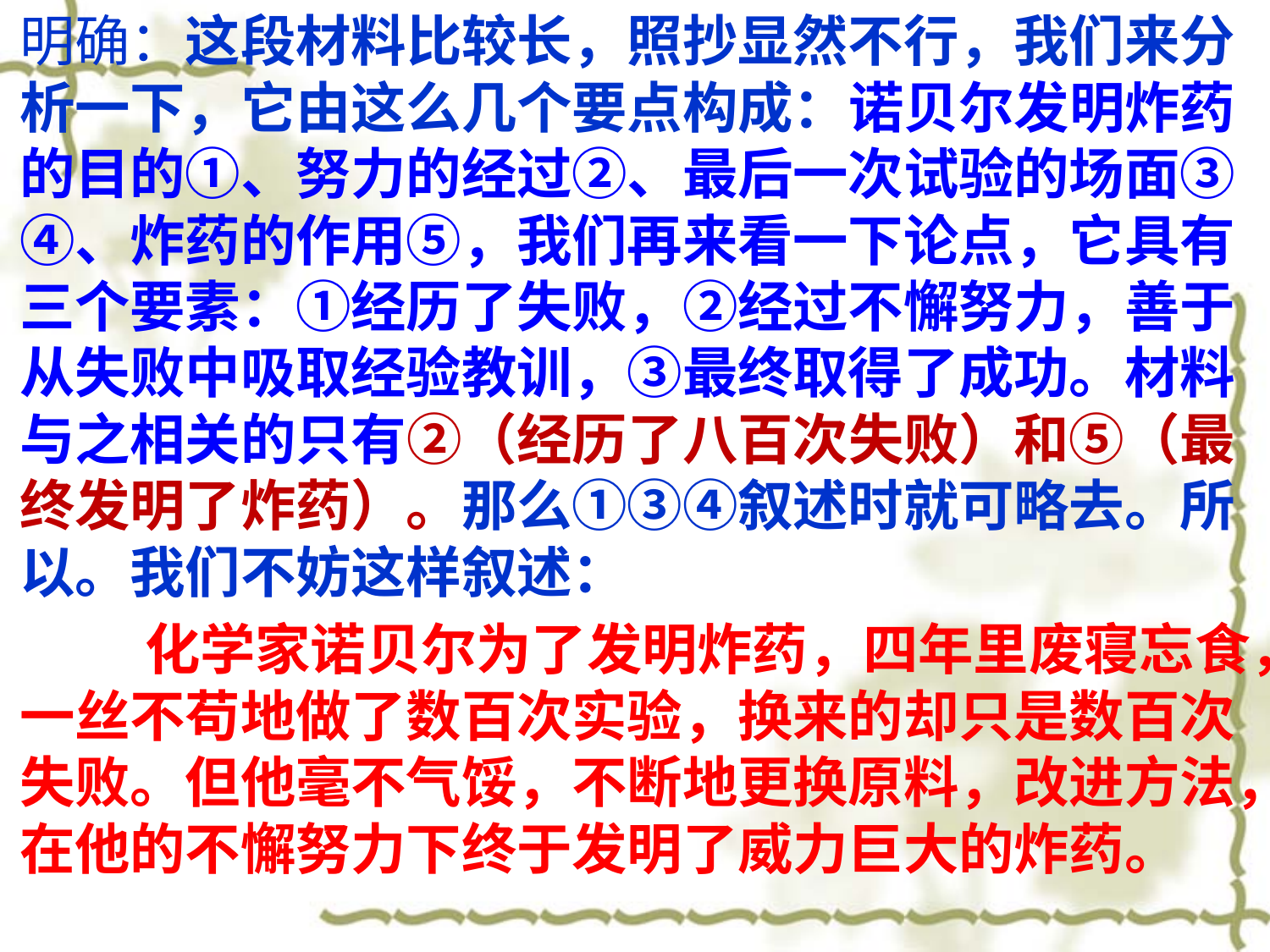

明确：这段材料比较长，照抄显然不行，我们来分析一下，它由这么几个要点构成：诺贝尔发明炸药的目的①、努力的经过②、最后一次试验的场面③④、炸药的作用⑤，我们再来看一下论点，它具有三个要素：①经历了失败，②经过不懈努力，善于从失败中吸取经验教训，③最终取得了成功。材料与之相关的只有②（经历了八百次失败）和⑤（最终发明了炸药）。那么①③④叙述时就可略去。所以。我们不妨这样叙述：
         化学家诺贝尔为了发明炸药，四年里废寝忘食，一丝不苟地做了数百次实验，换来的却只是数百次失败。但他毫不气馁，不断地更换原料，改进方法，在他的不懈努力下终于发明了威力巨大的炸药。